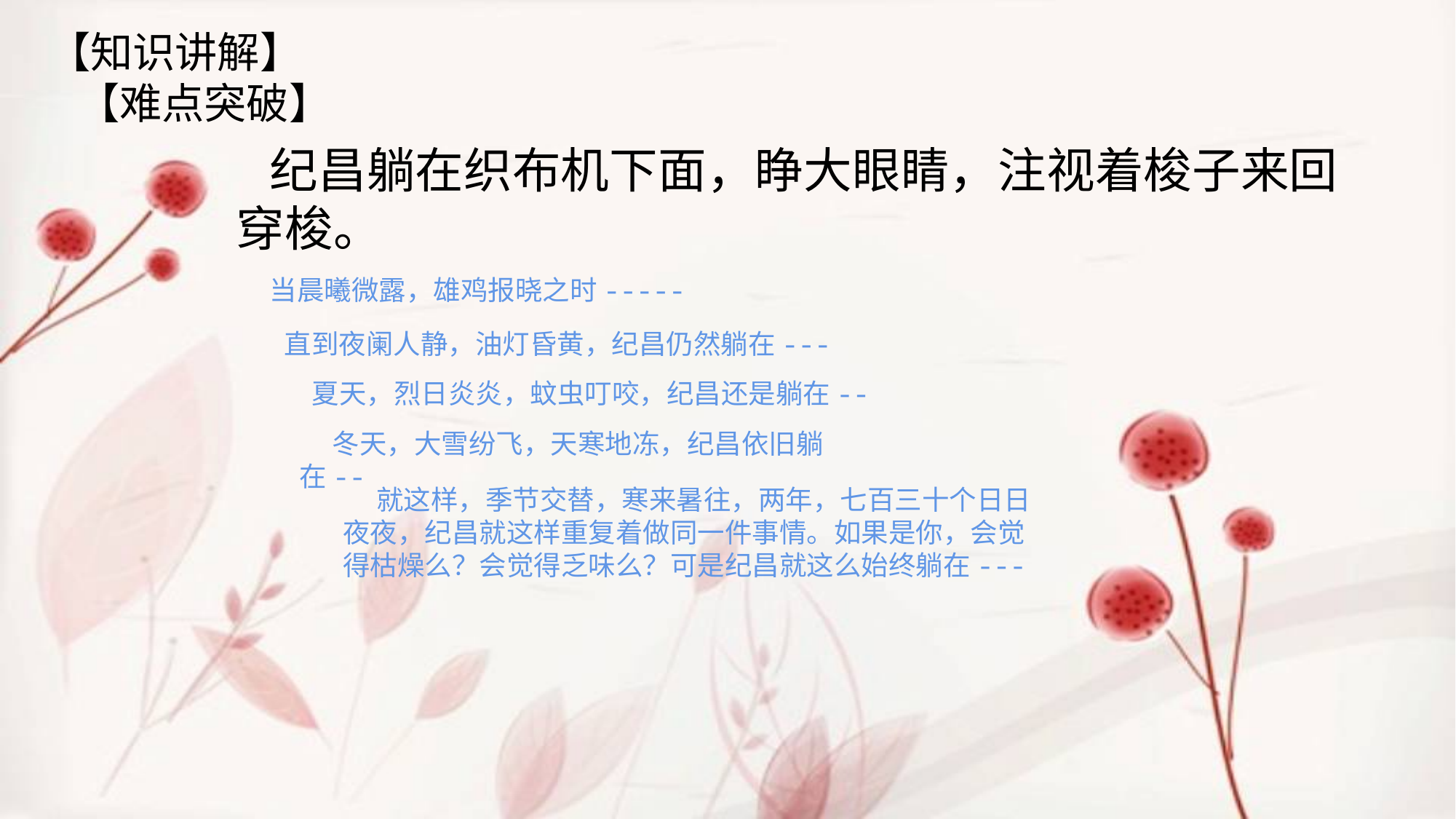

【知识讲解】
  【难点突破】
纪昌躺在织布机下面，睁大眼睛，注视着梭子来回穿梭。

当晨曦微露，雄鸡报晓之时-----

直到夜阑人静，油灯昏黄，纪昌仍然躺在---

夏天，烈日炎炎，蚊虫叮咬，纪昌还是躺在--

冬天，大雪纷飞，天寒地冻，纪昌依旧躺在--

就这样，季节交替，寒来暑往，两年，七百三十个日日夜夜，纪昌就这样重复着做同一件事情。如果是你，会觉得枯燥么？会觉得乏味么？可是纪昌就这么始终躺在---